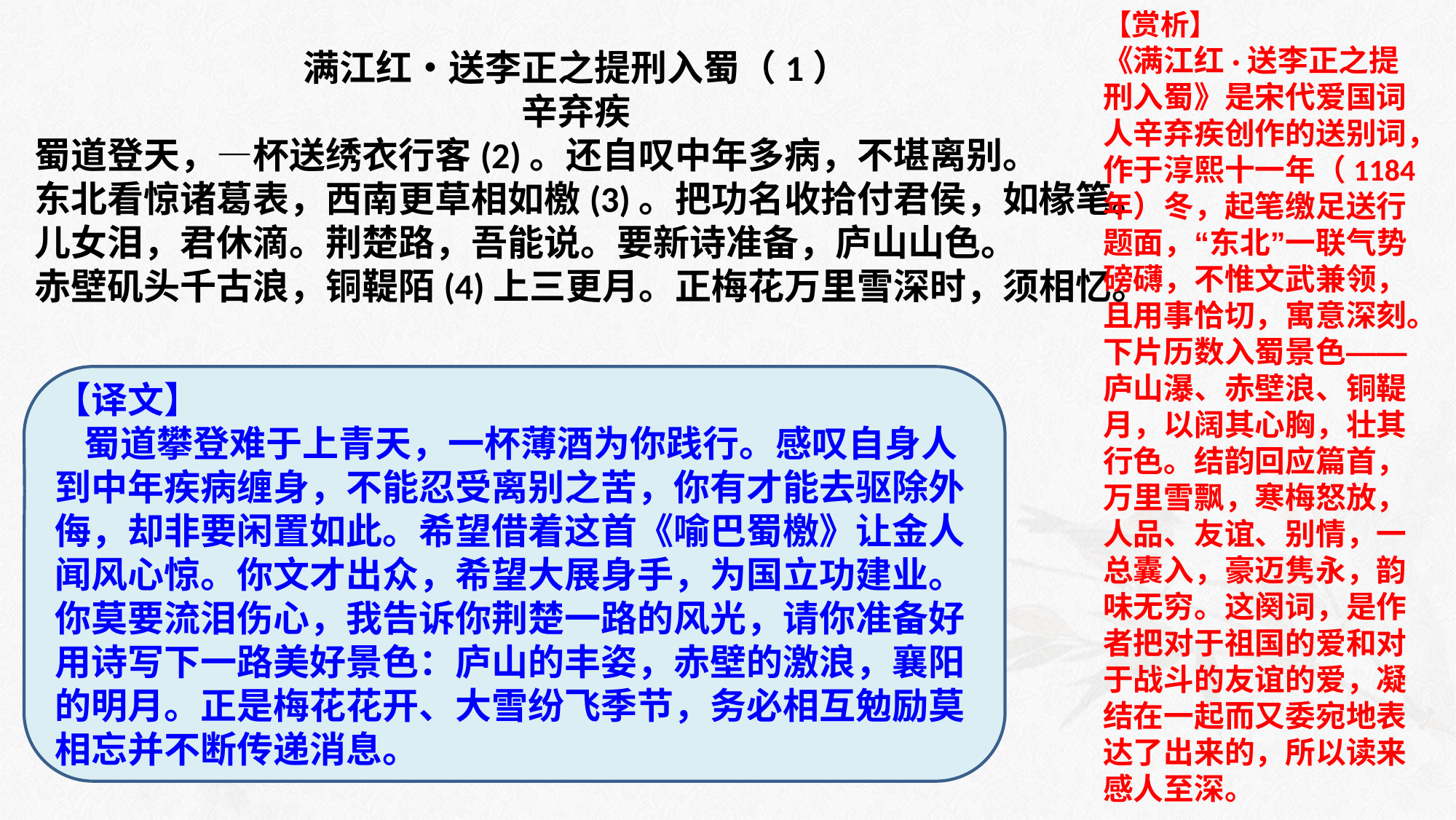

【赏析】
《满江红·送李正之提刑入蜀》是宋代爱国词人辛弃疾创作的送别词，作于淳熙十一年（1184年）冬，起笔缴足送行题面，“东北”一联气势磅礴，不惟文武兼领，且用事恰切，寓意深刻。下片历数入蜀景色——庐山瀑、赤壁浪、铜鞮月，以阔其心胸，壮其行色。结韵回应篇首，万里雪飘，寒梅怒放，人品、友谊、别情，一总囊入，豪迈隽永，韵味无穷。这阕词，是作者把对于祖国的爱和对于战斗的友谊的爱，凝结在一起而又委宛地表达了出来的，所以读来感人至深。
满江红•送李正之提刑入蜀（1）
辛弃疾
蜀道登天，—杯送绣衣行客(2)。还自叹中年多病，不堪离别。
东北看惊诸葛表，西南更草相如檄(3)。把功名收拾付君侯，如椽笔。
儿女泪，君休滴。荆楚路，吾能说。要新诗准备，庐山山色。
赤壁矶头千古浪，铜鞮陌(4)上三更月。正梅花万里雪深时，须相忆。
【译文】
  蜀道攀登难于上青天，一杯薄酒为你践行。感叹自身人到中年疾病缠身，不能忍受离别之苦，你有才能去驱除外侮，却非要闲置如此。希望借着这首《喻巴蜀檄》让金人闻风心惊。你文才出众，希望大展身手，为国立功建业。
你莫要流泪伤心，我告诉你荆楚一路的风光，请你准备好用诗写下一路美好景色：庐山的丰姿，赤壁的激浪，襄阳的明月。正是梅花花开、大雪纷飞季节，务必相互勉励莫相忘并不断传递消息。